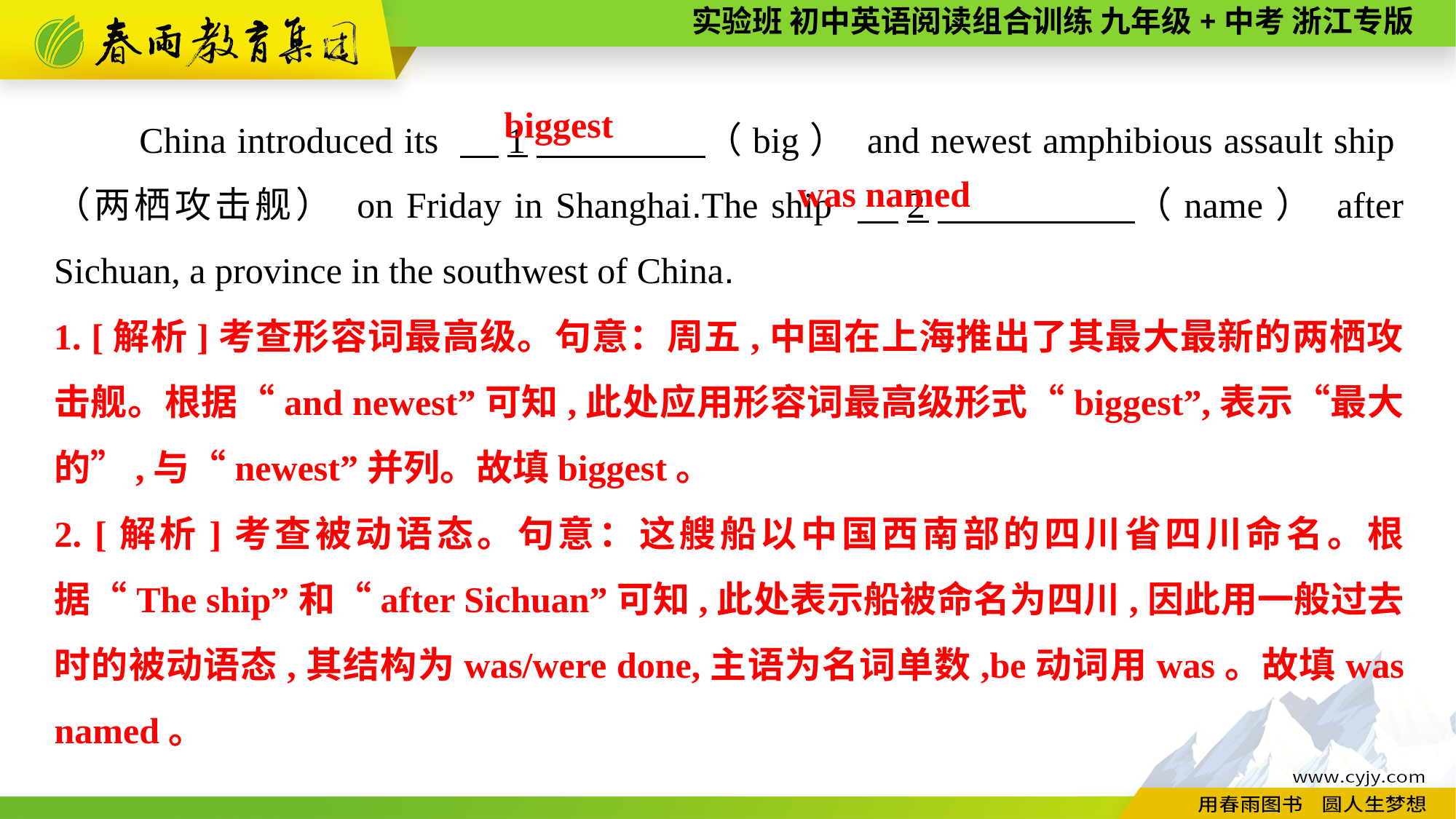

China introduced its 　1　             （big） and newest amphibious assault ship（两栖攻击舰） on Friday in Shanghai.The ship 　2　             （name） after Sichuan, a province in the southwest of China.
biggest
was named
1. [解析]考查形容词最高级。句意：周五,中国在上海推出了其最大最新的两栖攻击舰。根据“and newest”可知,此处应用形容词最高级形式“biggest”,表示“最大的”,与“newest”并列。故填biggest。
2. [解析]考查被动语态。句意：这艘船以中国西南部的四川省四川命名。根据“The ship”和“after Sichuan”可知,此处表示船被命名为四川,因此用一般过去时的被动语态,其结构为was/were done,主语为名词单数,be动词用was。故填was named。